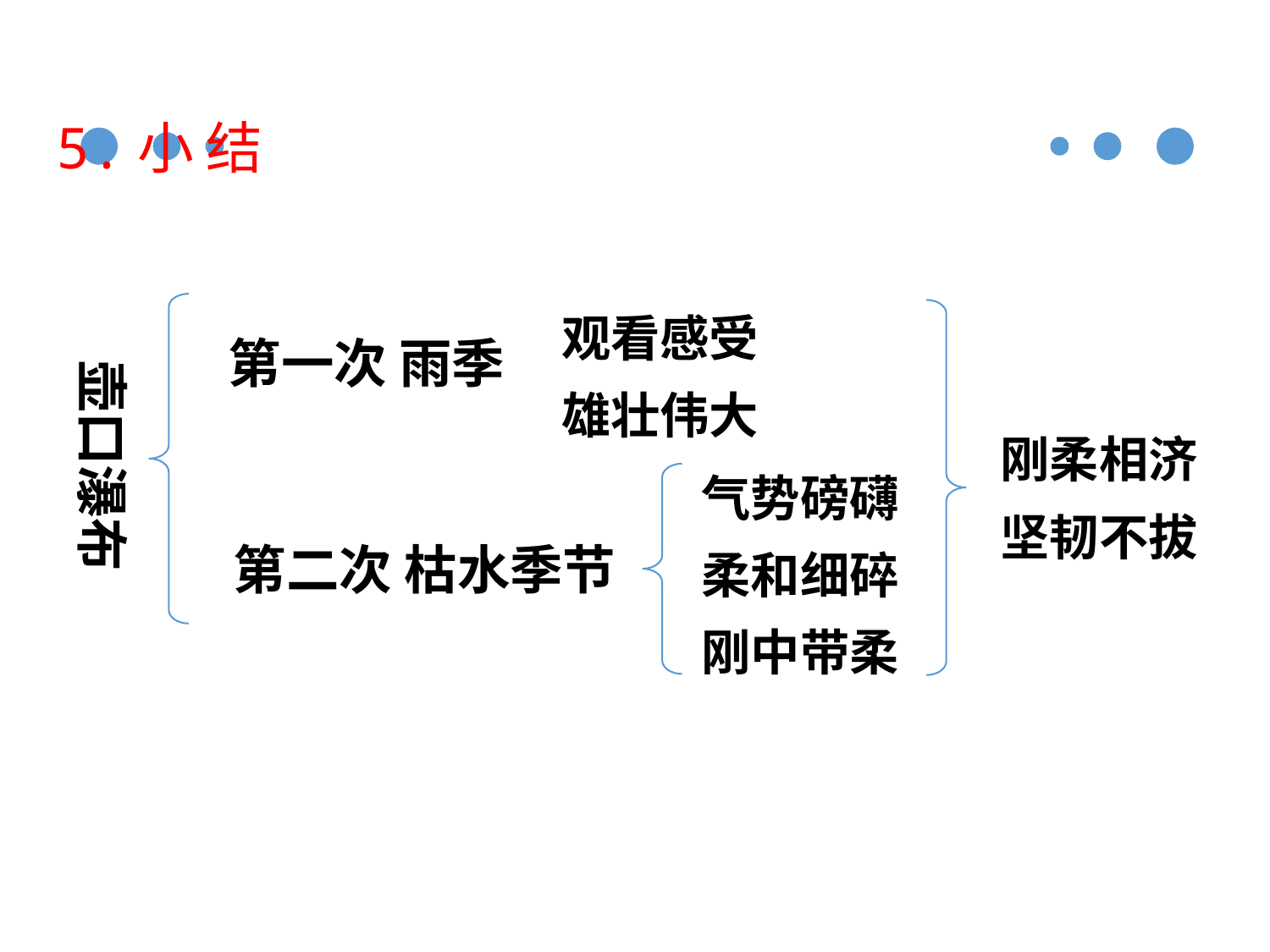

5.小 结
观看感受
雄壮伟大

第一次 雨季
壶口瀑布
刚柔相济
坚韧不拔
气势磅礴
柔和细碎
刚中带柔

第二次 枯水季节